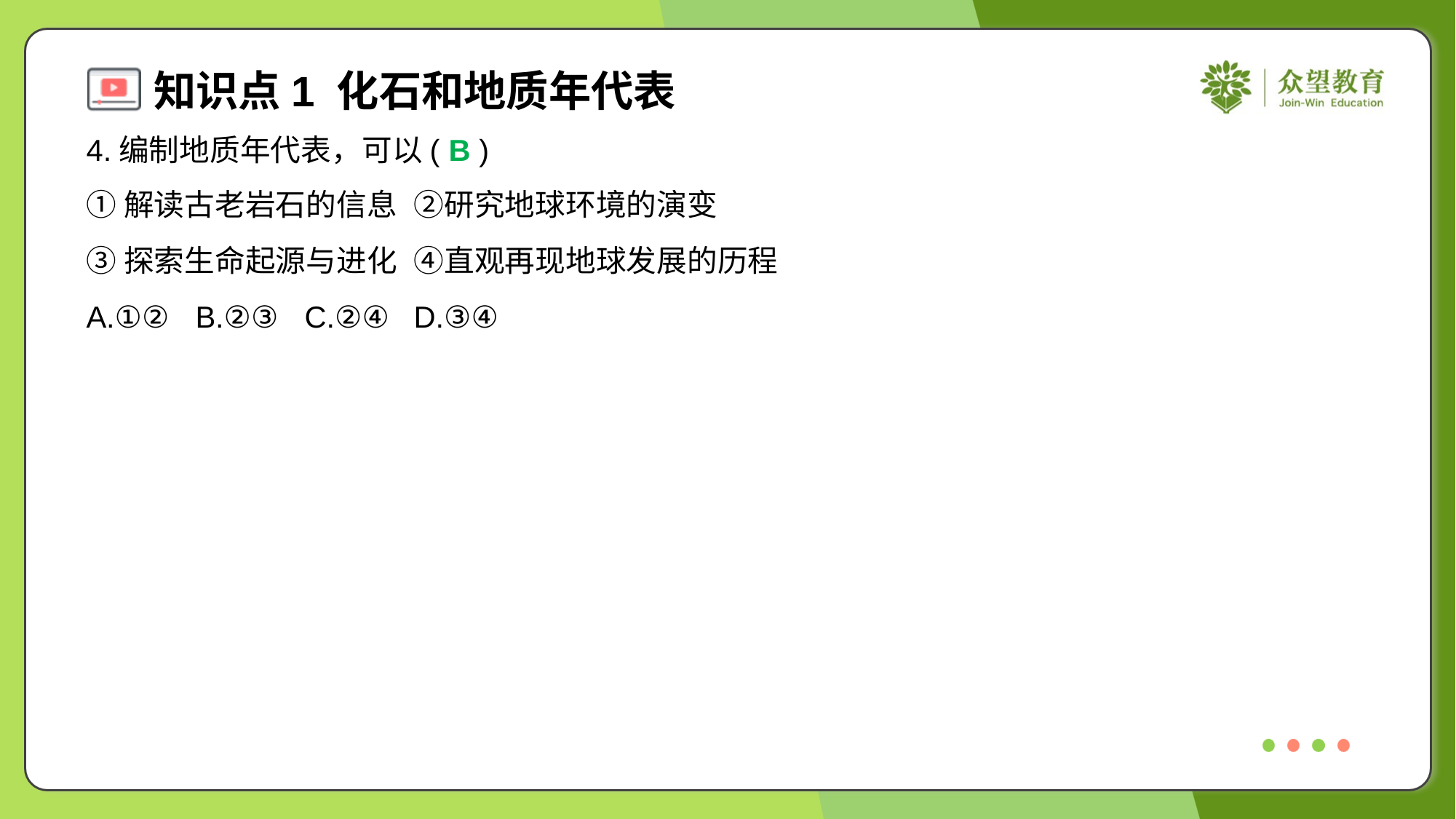

4.编制地质年代表，可以(     )
B
①解读古老岩石的信息	②研究地球环境的演变
③探索生命起源与进化	④直观再现地球发展的历程
A.①②	B.②③	C.②④	D.③④